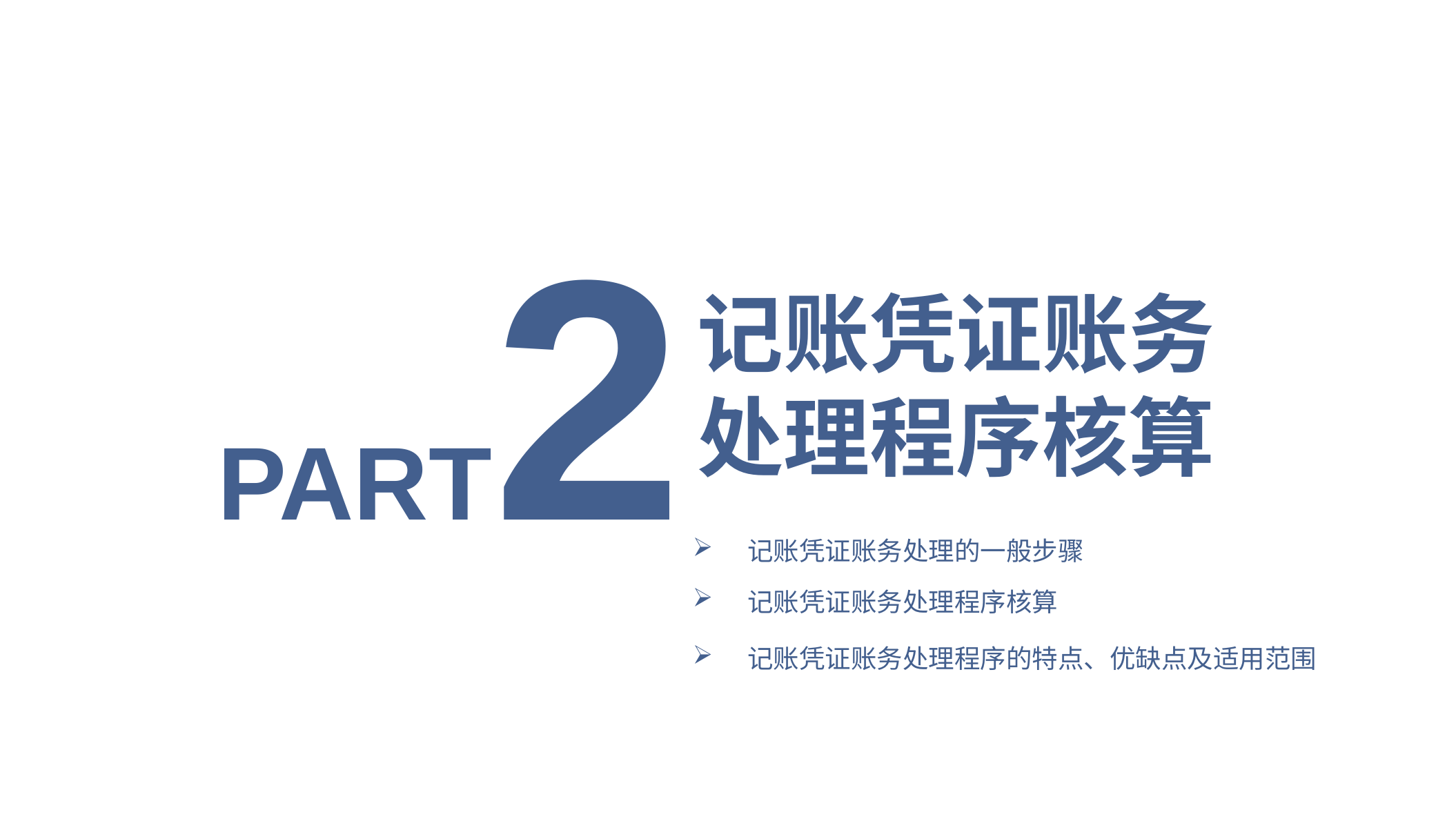

PART2
记账凭证账务处理程序核算
记账凭证账务处理的一般步骤
记账凭证账务处理程序核算
记账凭证账务处理程序的特点、优缺点及适用范围